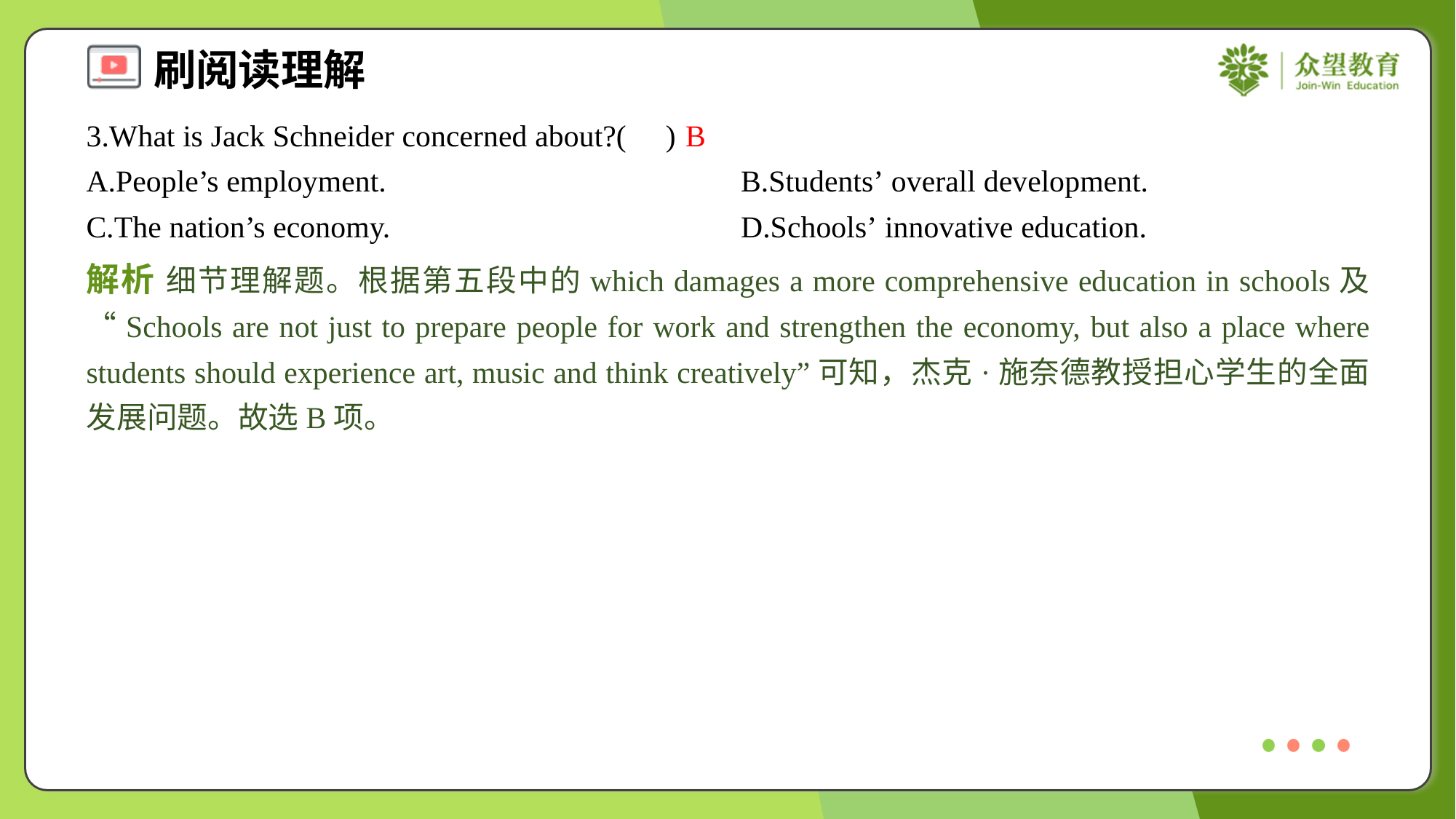

3.What is Jack Schneider concerned about?(     )
B
A.People’s employment.	B.Students’ overall development.
C.The nation’s economy.	D.Schools’ innovative education.
解析 细节理解题。根据第五段中的which damages a more comprehensive education in schools及“Schools are not just to prepare people for work and strengthen the economy, but also a place where students should experience art, music and think creatively”可知，杰克·施奈德教授担心学生的全面发展问题。故选B项。